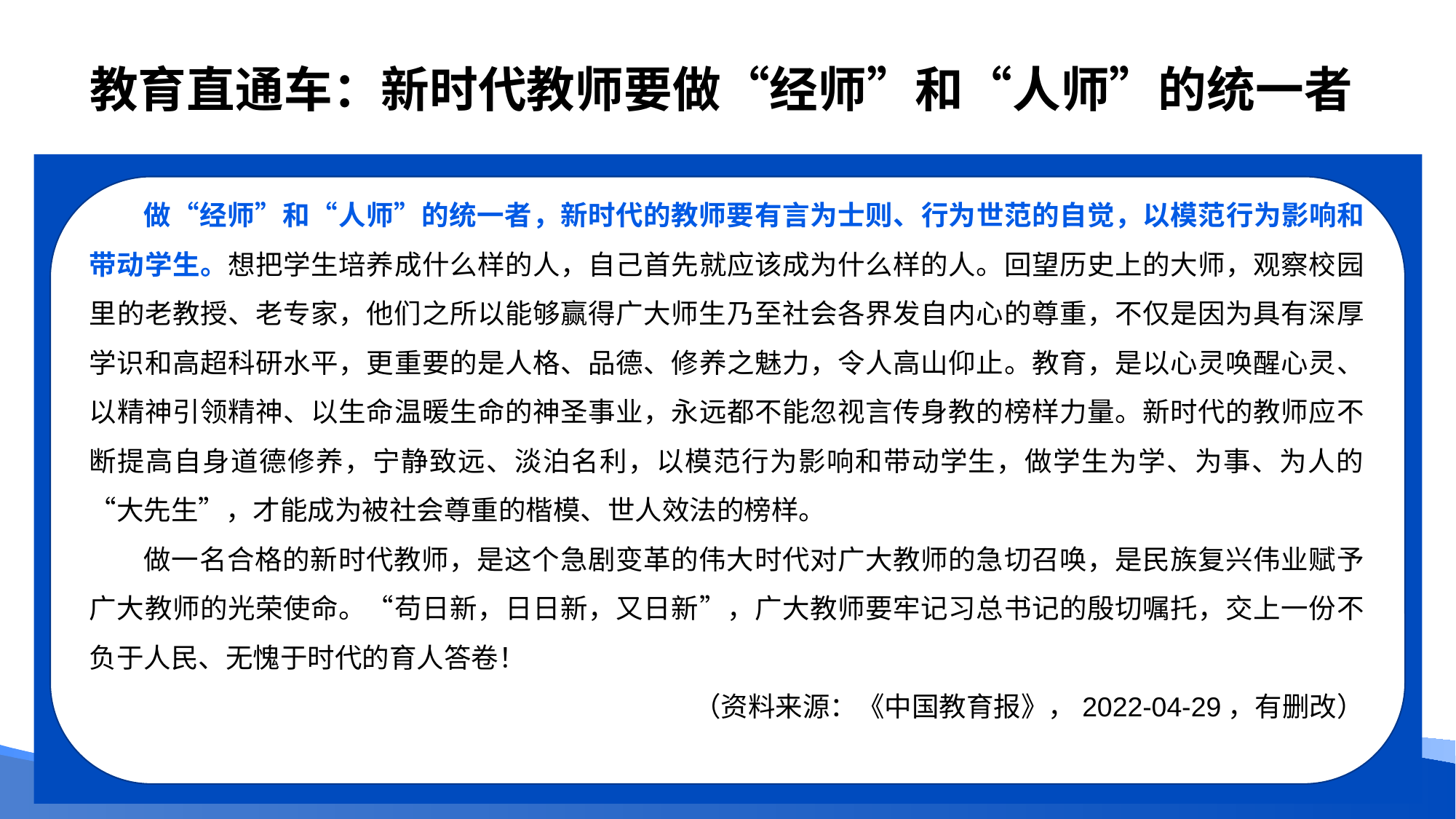

# 教育直通车：新时代教师要做“经师”和“人师”的统一者

做“经师”和“人师”的统一者，新时代的教师要有言为士则、行为世范的自觉，以模范行为影响和带动学生。想把学生培养成什么样的人，自己首先就应该成为什么样的人。回望历史上的大师，观察校园里的老教授、老专家，他们之所以能够赢得广大师生乃至社会各界发自内心的尊重，不仅是因为具有深厚学识和高超科研水平，更重要的是人格、品德、修养之魅力，令人高山仰止。教育，是以心灵唤醒心灵、以精神引领精神、以生命温暖生命的神圣事业，永远都不能忽视言传身教的榜样力量。新时代的教师应不断提高自身道德修养，宁静致远、淡泊名利，以模范行为影响和带动学生，做学生为学、为事、为人的“大先生”，才能成为被社会尊重的楷模、世人效法的榜样。
做一名合格的新时代教师，是这个急剧变革的伟大时代对广大教师的急切召唤，是民族复兴伟业赋予广大教师的光荣使命。“苟日新，日日新，又日新”，广大教师要牢记习总书记的殷切嘱托，交上一份不负于人民、无愧于时代的育人答卷！
（资料来源：《中国教育报》，2022-04-29，有删改）